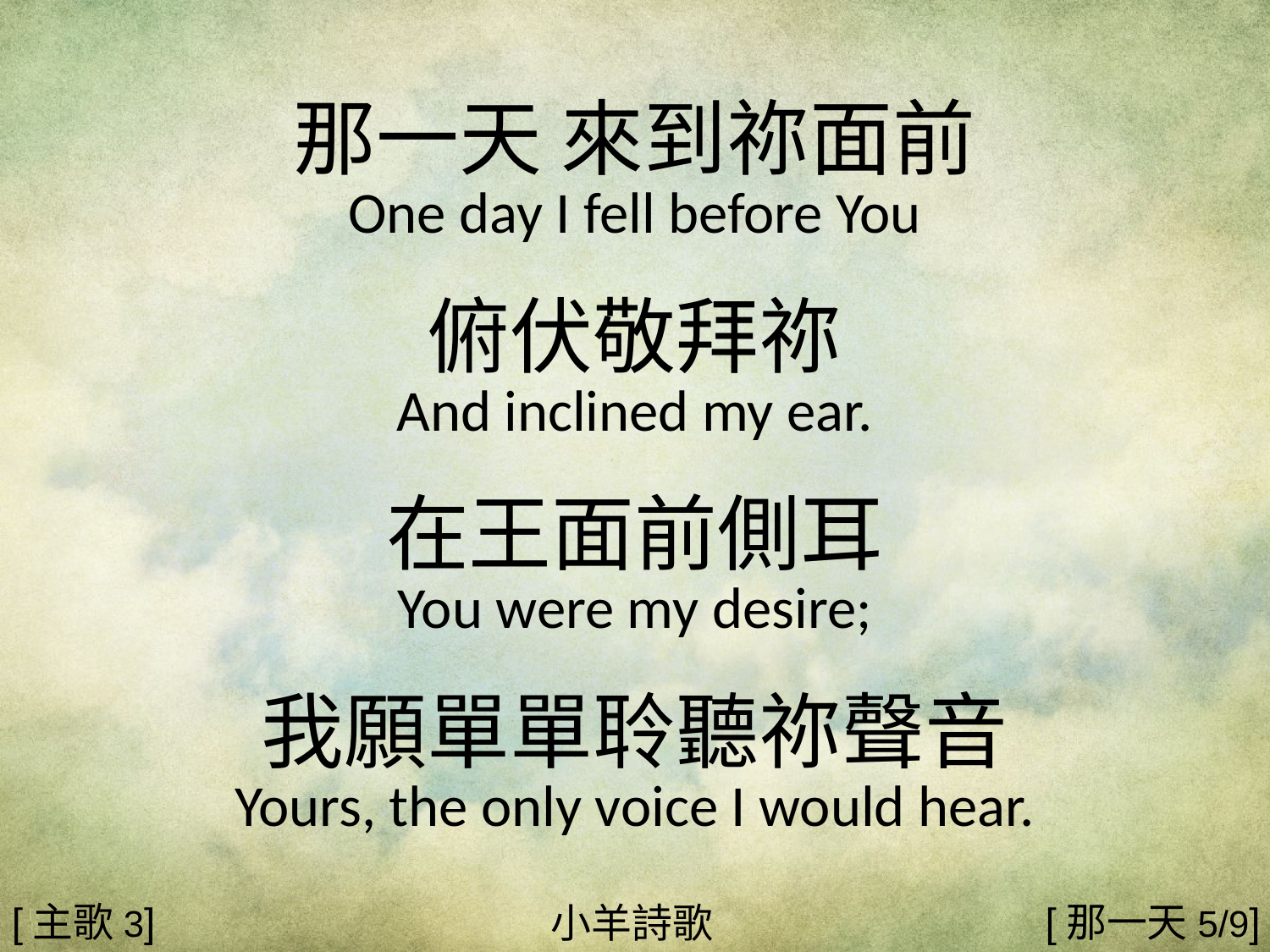

那一天 來到祢面前
One day I fell before You

俯伏敬拜祢
And inclined my ear.

在王面前側耳
You were my desire;

我願單單聆聽祢聲音
Yours, the only voice I would hear.
#

[主歌3]
[那一天5/9]
小羊詩歌